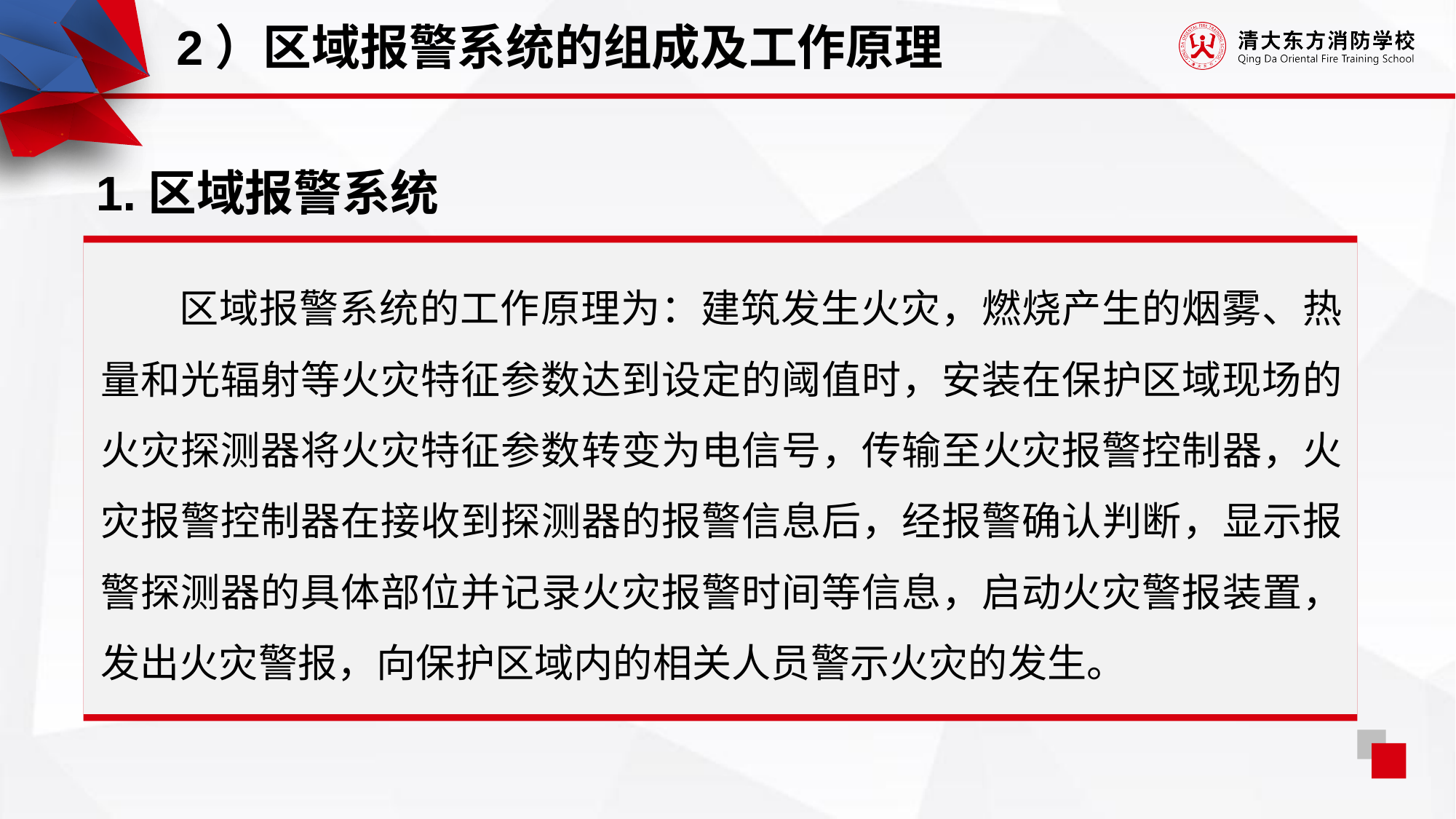

2）区域报警系统的组成及工作原理

1.区域报警系统

区域报警系统的工作原理为：建筑发生火灾，燃烧产生的烟雾、热量和光辐射等火灾特征参数达到设定的阈值时，安装在保护区域现场的火灾探测器将火灾特征参数转变为电信号，传输至火灾报警控制器，火灾报警控制器在接收到探测器的报警信息后，经报警确认判断，显示报警探测器的具体部位并记录火灾报警时间等信息，启动火灾警报装置，发出火灾警报，向保护区域内的相关人员警示火灾的发生。